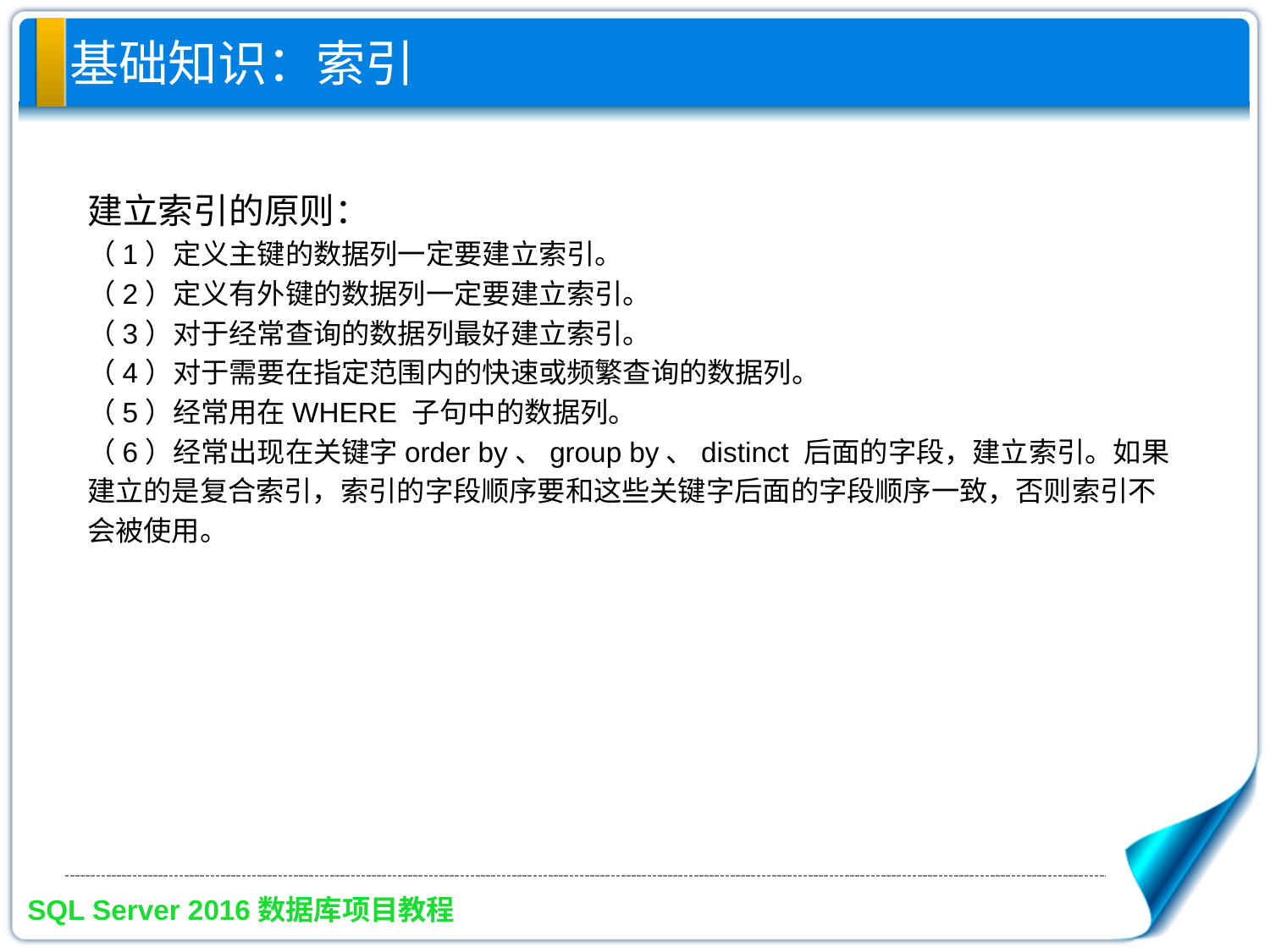

基础知识：索引
建立索引的原则：
（1）定义主键的数据列一定要建立索引。
（2）定义有外键的数据列一定要建立索引。
（3）对于经常查询的数据列最好建立索引。
（4）对于需要在指定范围内的快速或频繁查询的数据列。
（5）经常用在WHERE 子句中的数据列。
（6）经常出现在关键字order by、group by、distinct 后面的字段，建立索引。如果
建立的是复合索引，索引的字段顺序要和这些关键字后面的字段顺序一致，否则索引不
会被使用。